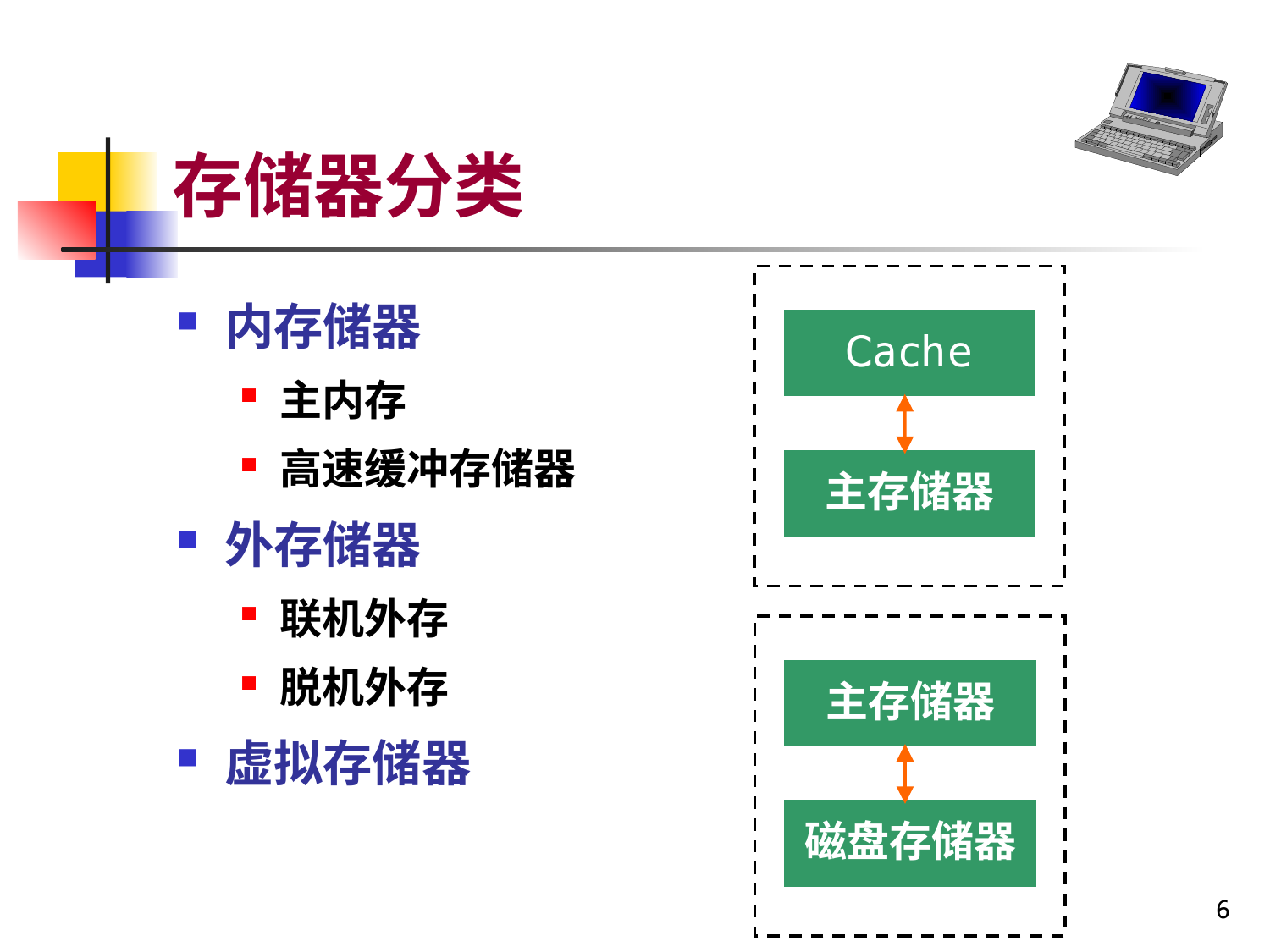

# 存储器分类

Cache

主存储器
内存储器
主内存
高速缓冲存储器
外存储器
联机外存
脱机外存
虚拟存储器

主存储器

磁盘存储器
6